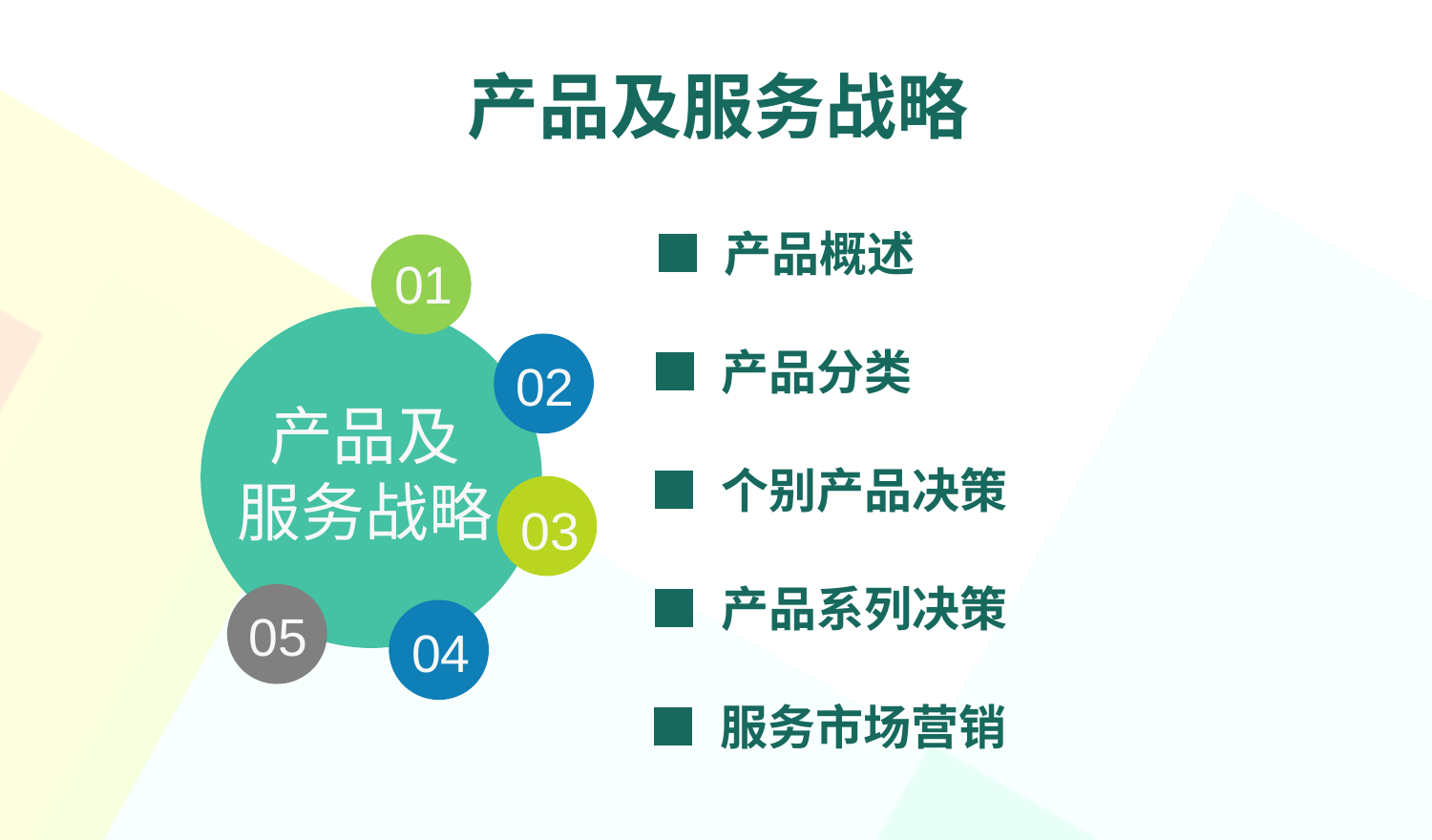

产品及服务战略
■ 产品概述

01

02
■ 产品分类
产品及
服务战略
■ 个别产品决策

03
■ 产品系列决策

05

04
■ 服务市场营销